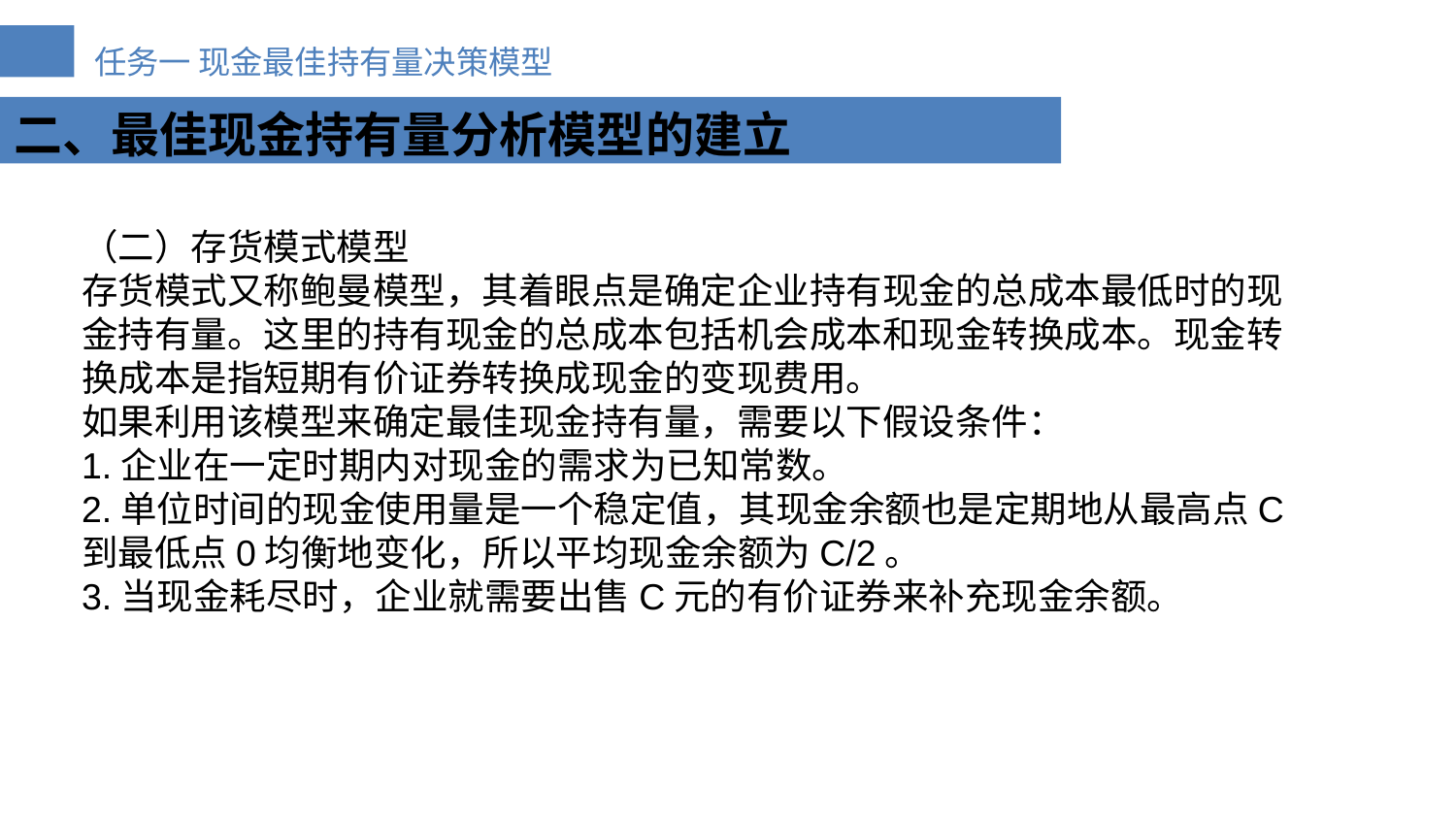

二、最佳现金持有量分析模型的建立

（二）存货模式模型
存货模式又称鲍曼模型，其着眼点是确定企业持有现金的总成本最低时的现金持有量。这里的持有现金的总成本包括机会成本和现金转换成本。现金转换成本是指短期有价证券转换成现金的变现费用。
如果利用该模型来确定最佳现金持有量，需要以下假设条件：
1.企业在一定时期内对现金的需求为已知常数。
2.单位时间的现金使用量是一个稳定值，其现金余额也是定期地从最高点C到最低点0均衡地变化，所以平均现金余额为C/2。
3.当现金耗尽时，企业就需要出售C元的有价证券来补充现金余额。